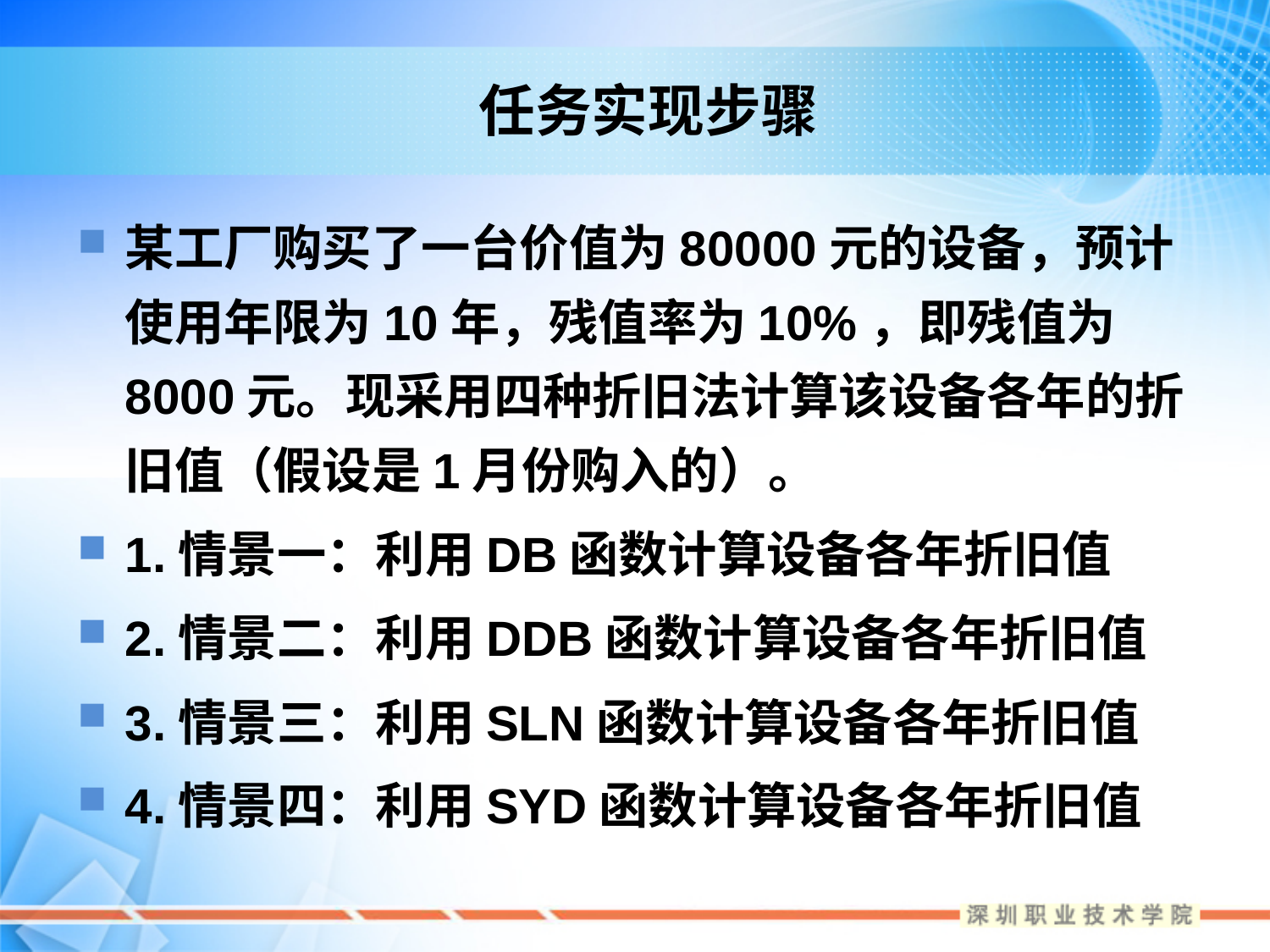

# 任务实现步骤
某工厂购买了一台价值为80000元的设备，预计使用年限为10年，残值率为10%，即残值为8000元。现采用四种折旧法计算该设备各年的折旧值（假设是1月份购入的）。
1.情景一：利用DB函数计算设备各年折旧值
2.情景二：利用DDB函数计算设备各年折旧值
3.情景三：利用SLN函数计算设备各年折旧值
4.情景四：利用SYD函数计算设备各年折旧值